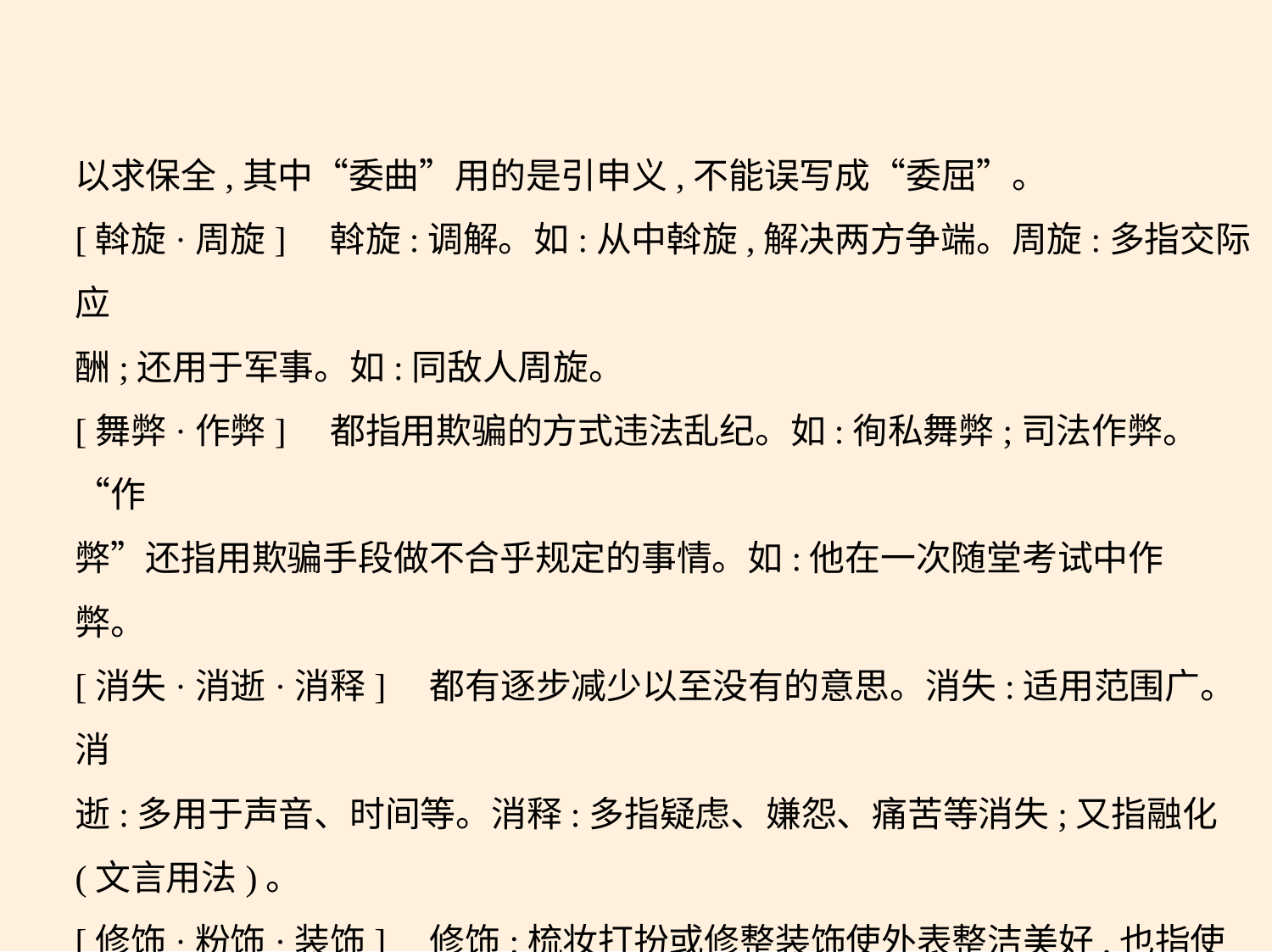

以求保全,其中“委曲”用的是引申义,不能误写成“委屈”。
[斡旋·周旋]　斡旋:调解。如:从中斡旋,解决两方争端。周旋:多指交际应
酬;还用于军事。如:同敌人周旋。
[舞弊·作弊]　都指用欺骗的方式违法乱纪。如:徇私舞弊;司法作弊。“作
弊”还指用欺骗手段做不合乎规定的事情。如:他在一次随堂考试中作
弊。
[消失·消逝·消释]　都有逐步减少以至没有的意思。消失:适用范围广。消
逝:多用于声音、时间等。消释:多指疑虑、嫌怨、痛苦等消失;又指融化
(文言用法)。
[修饰·粉饰·装饰]　修饰:梳妆打扮或修整装饰使外表整洁美好,也指使语
言文字明确。粉饰:常指装点门面,掩盖实际,贬义词,如“粉饰太平”。装
饰:在身体或物体的表面加些附属的东西,使美观;又指装饰品。